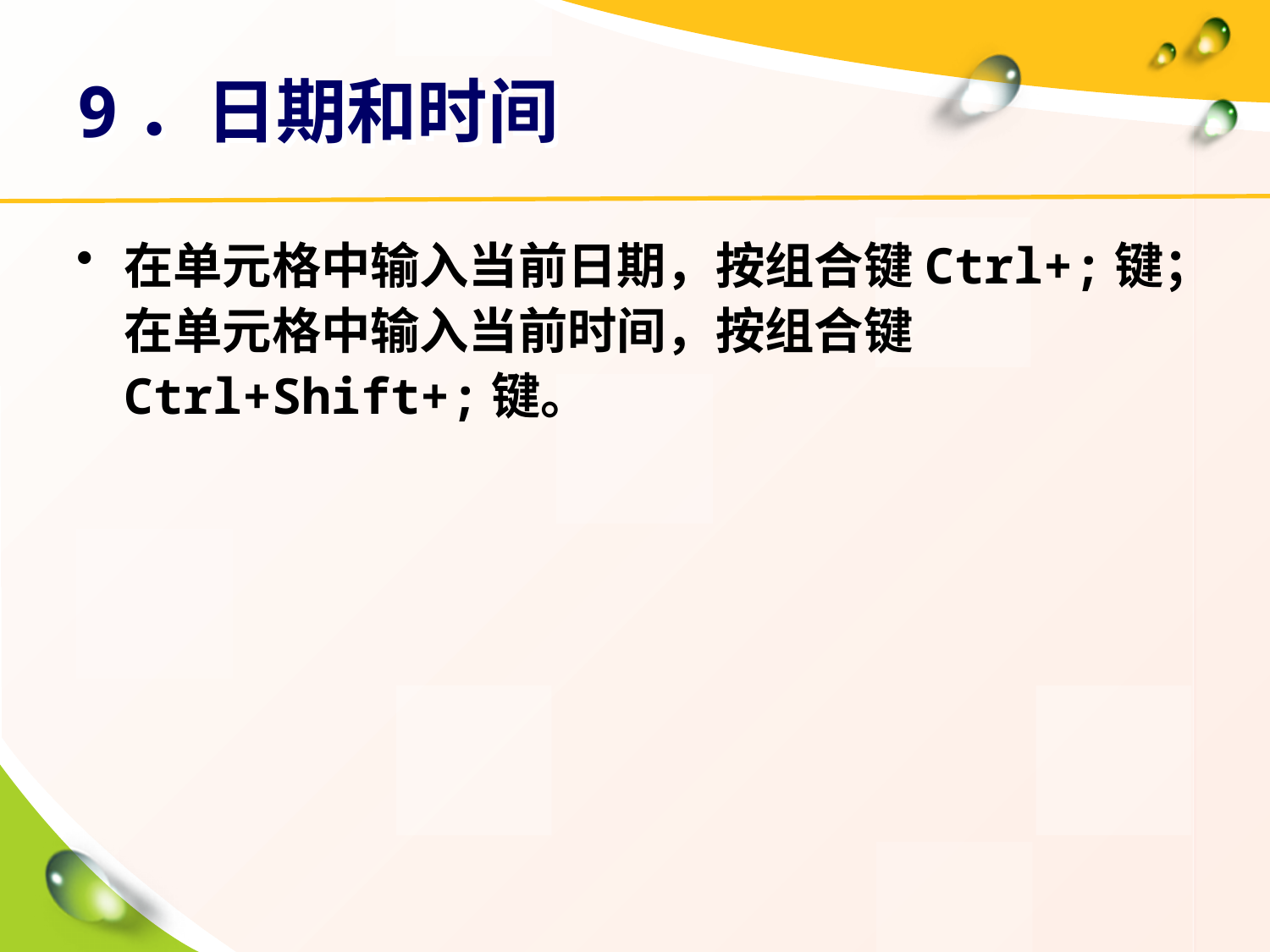

# 9．日期和时间
在单元格中输入当前日期，按组合键Ctrl+;键；在单元格中输入当前时间，按组合键Ctrl+Shift+;键。